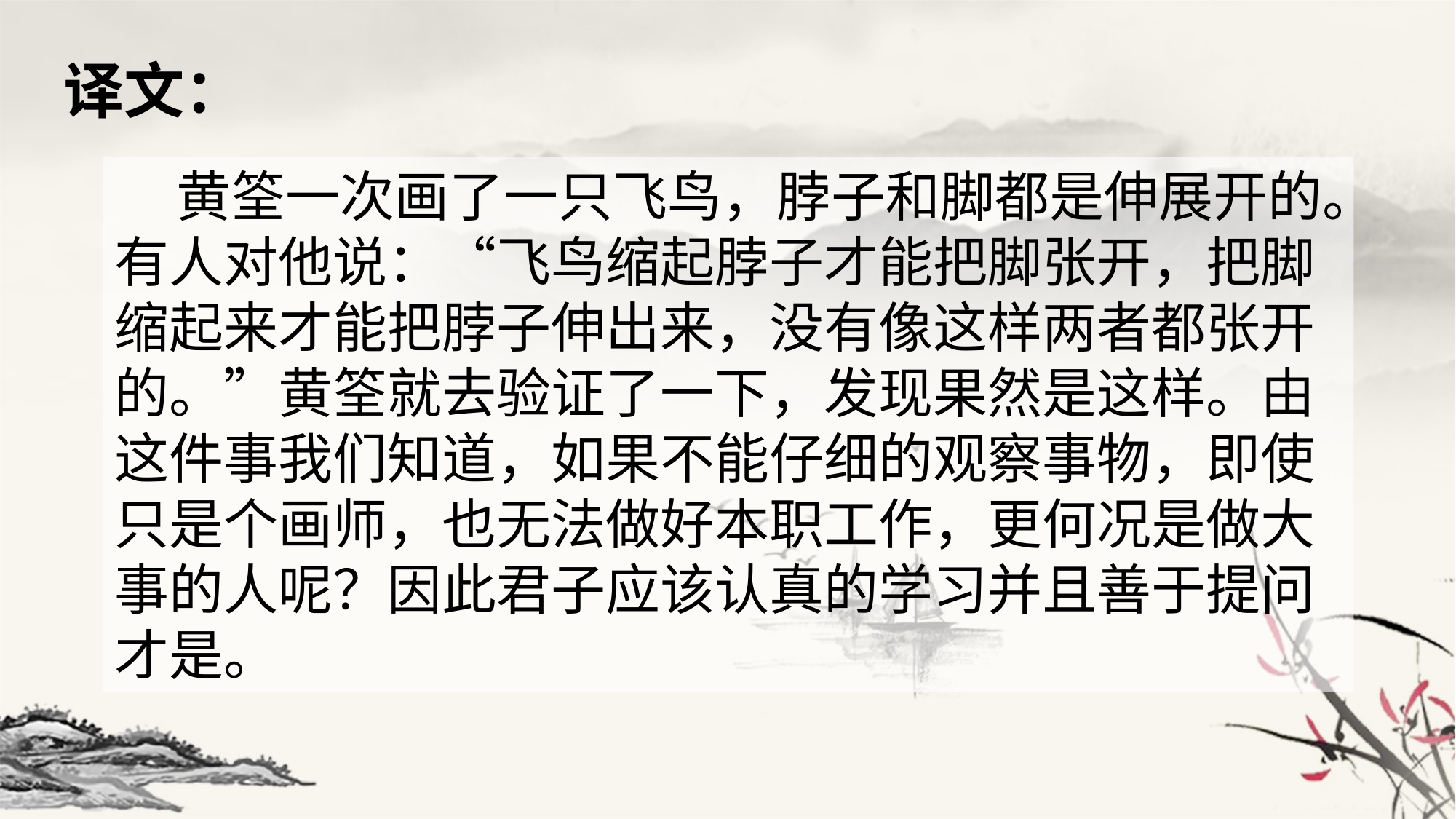

译文：
    黄筌一次画了一只飞鸟，脖子和脚都是伸展开的。有人对他说：“飞鸟缩起脖子才能把脚张开，把脚缩起来才能把脖子伸出来，没有像这样两者都张开的。”黄筌就去验证了一下，发现果然是这样。由这件事我们知道，如果不能仔细的观察事物，即使只是个画师，也无法做好本职工作，更何况是做大事的人呢？因此君子应该认真的学习并且善于提问才是。